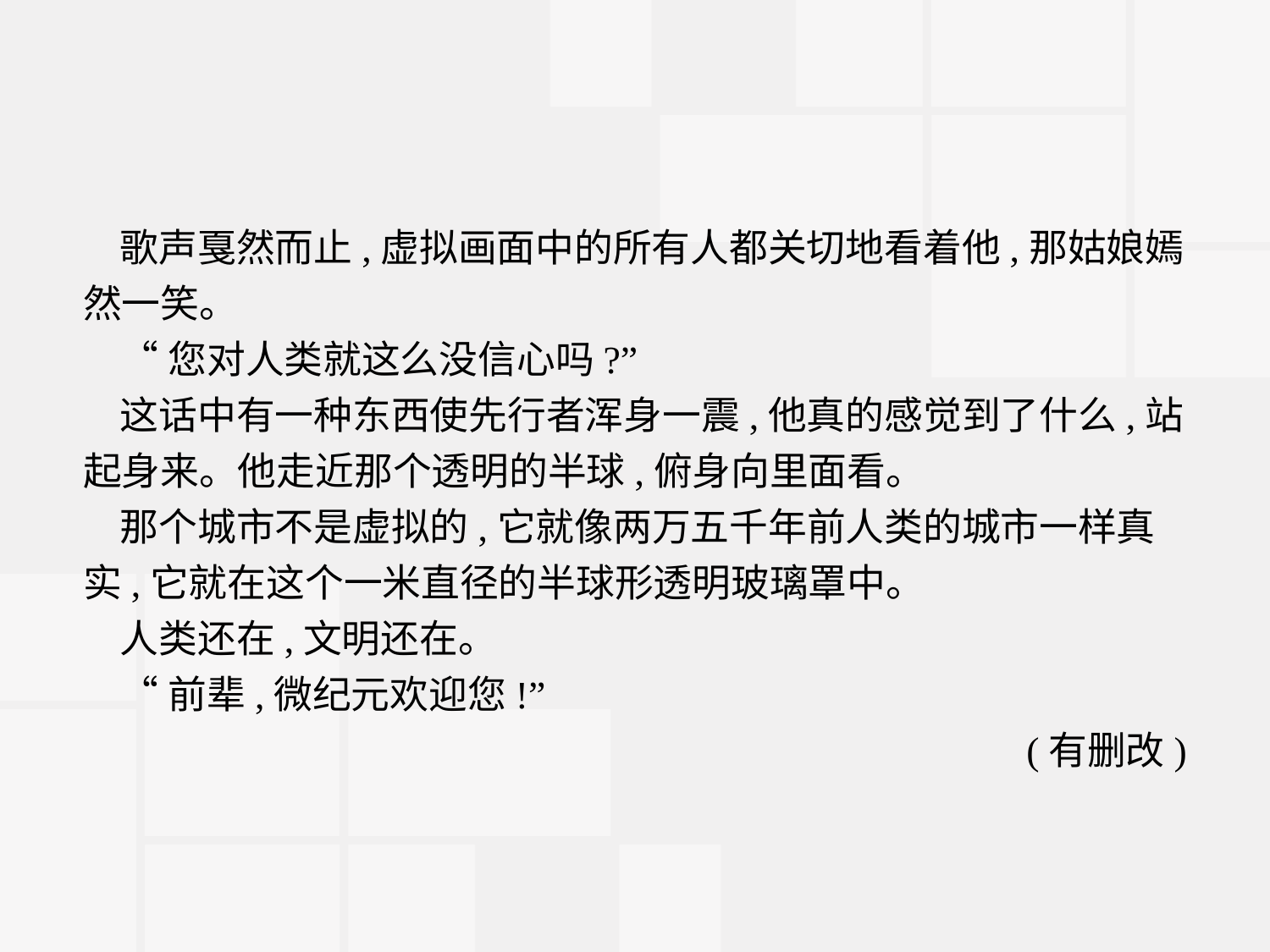

歌声戛然而止,虚拟画面中的所有人都关切地看着他,那姑娘嫣然一笑。
“您对人类就这么没信心吗?”
这话中有一种东西使先行者浑身一震,他真的感觉到了什么,站起身来。他走近那个透明的半球,俯身向里面看。
那个城市不是虚拟的,它就像两万五千年前人类的城市一样真实,它就在这个一米直径的半球形透明玻璃罩中。
人类还在,文明还在。
“前辈,微纪元欢迎您!”
(有删改)